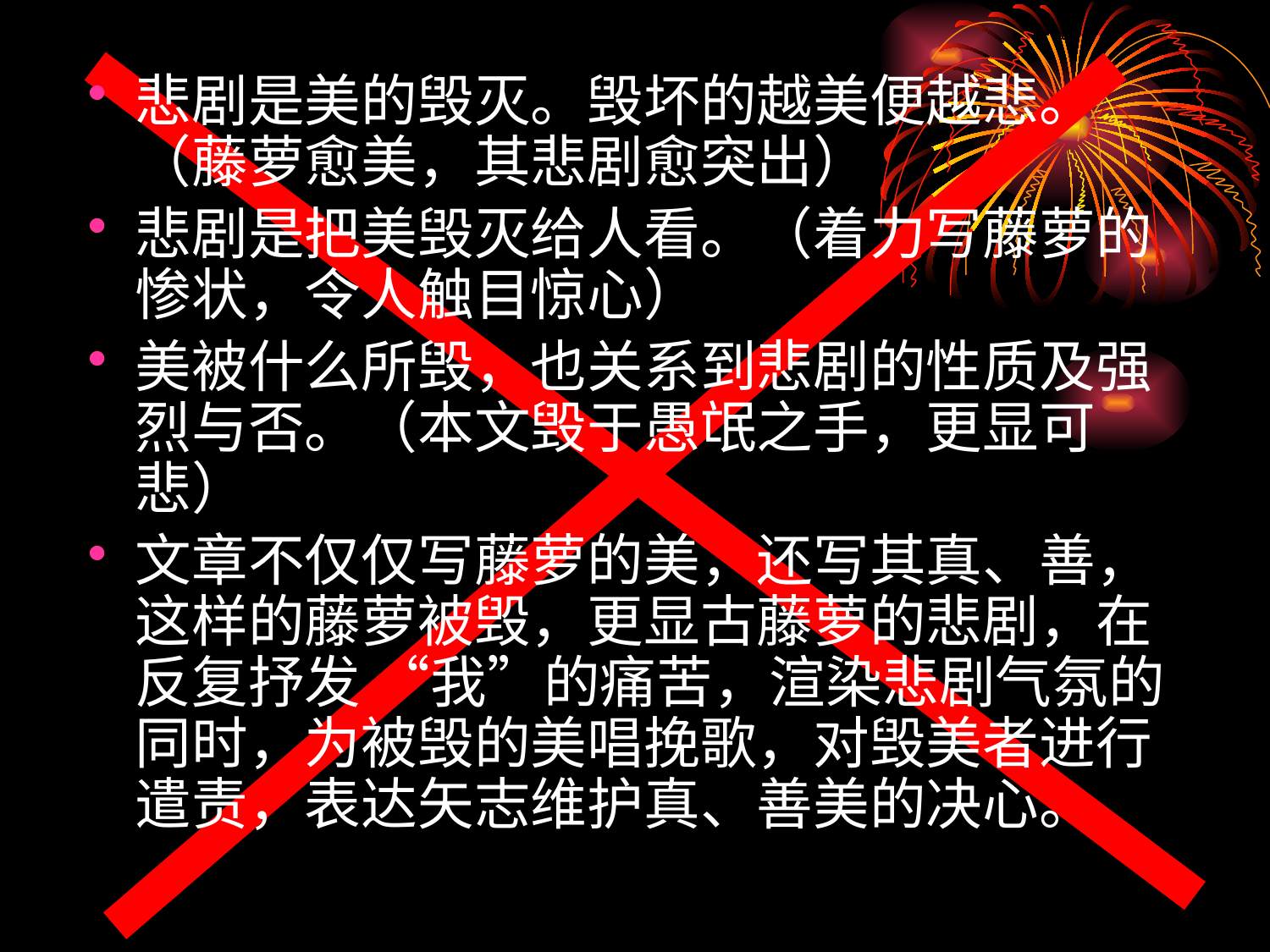

悲剧是美的毁灭。毁坏的越美便越悲。（藤萝愈美，其悲剧愈突出）
悲剧是把美毁灭给人看。（着力写藤萝的惨状，令人触目惊心）
美被什么所毁，也关系到悲剧的性质及强烈与否。（本文毁于愚氓之手，更显可悲）
文章不仅仅写藤萝的美，还写其真、善，这样的藤萝被毁，更显古藤萝的悲剧，在反复抒发 “我”的痛苦，渲染悲剧气氛的同时，为被毁的美唱挽歌，对毁美者进行遣责，表达矢志维护真、善美的决心。